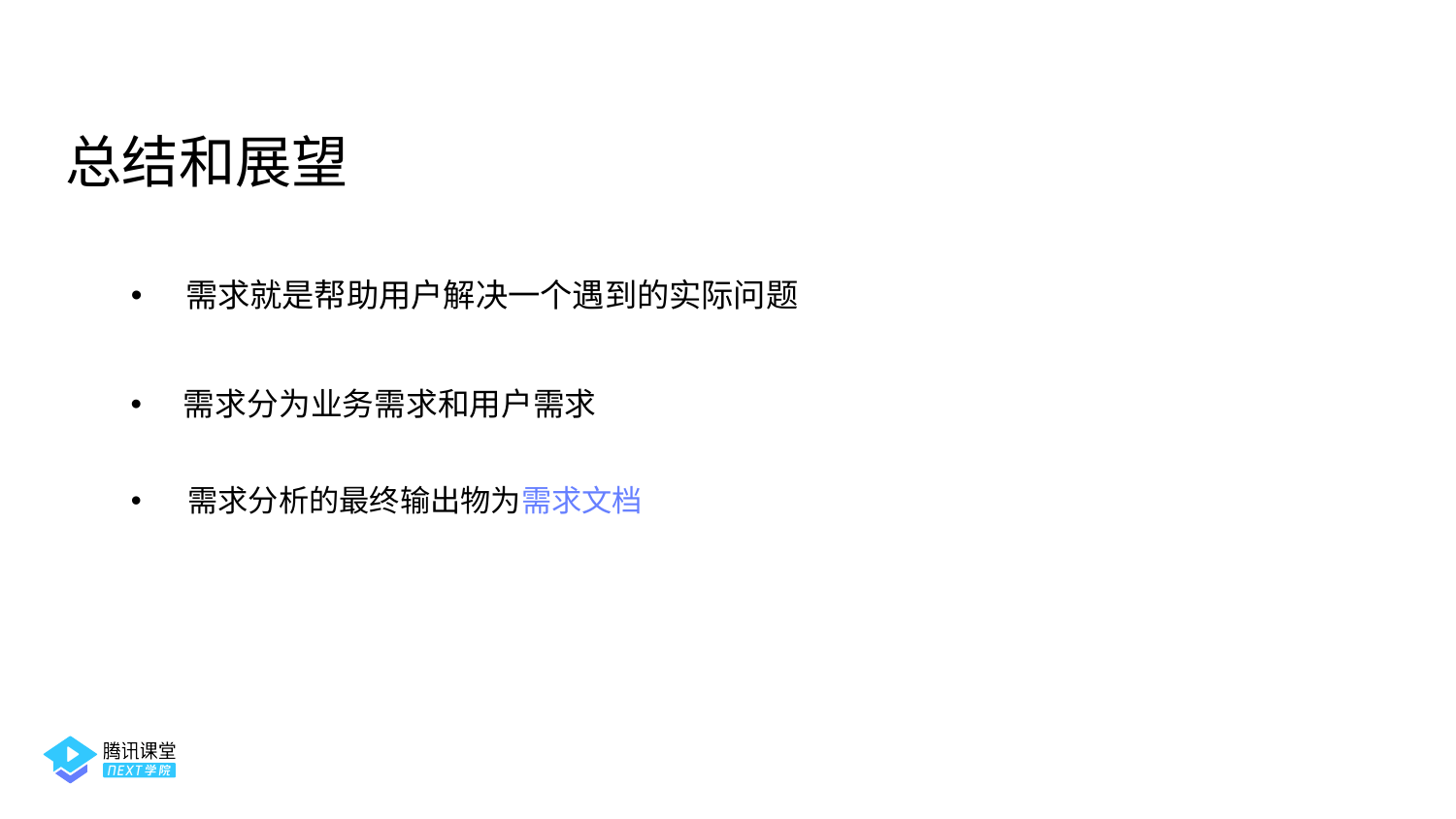

总结和展望
需求就是帮助用户解决一个遇到的实际问题
需求分为业务需求和用户需求
需求分析的最终输出物为需求文档